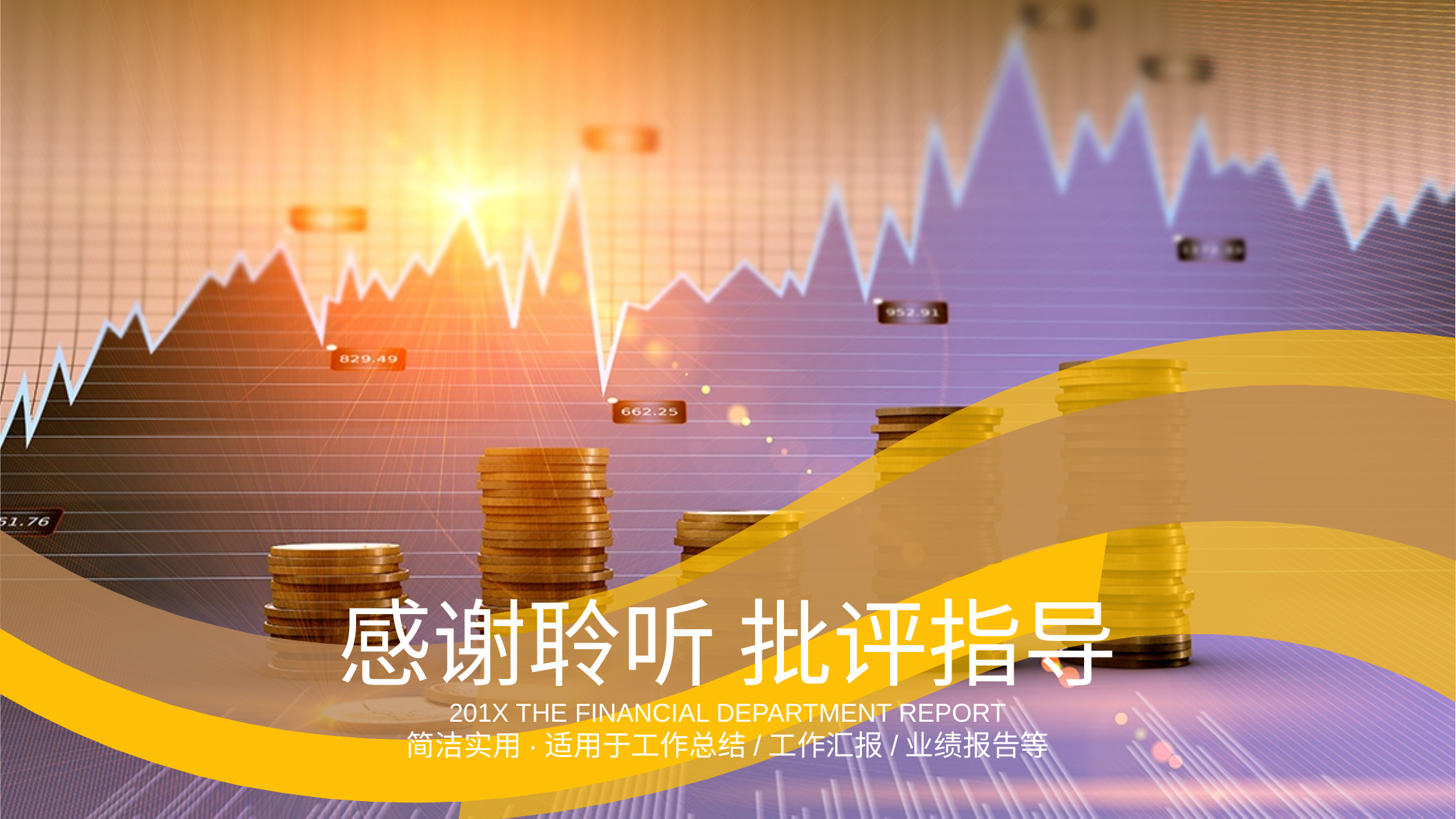

感谢聆听 批评指导
201X THE FINANCIAL DEPARTMENT REPORT
简洁实用·适用于工作总结/工作汇报/业绩报告等